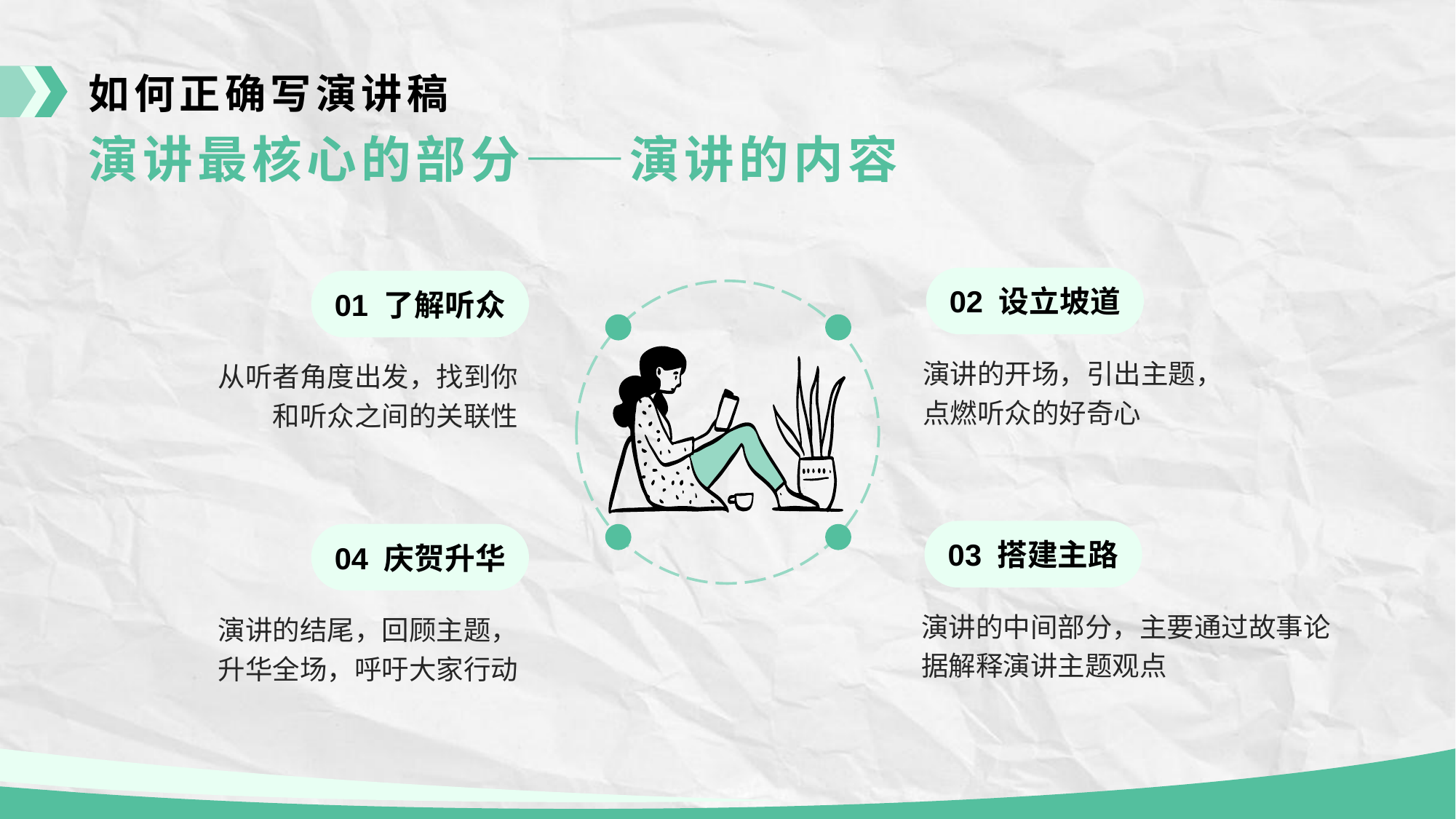

如何正确写演讲稿

演讲最核心的部分——演讲的内容
02 设立坡道
演讲的开场，引出主题，点燃听众的好奇心
01 了解听众
从听者角度出发，找到你和听众之间的关联性

03 搭建主路
演讲的中间部分，主要通过故事论据解释演讲主题观点
04 庆贺升华
演讲的结尾，回顾主题，升华全场，呼吁大家行动